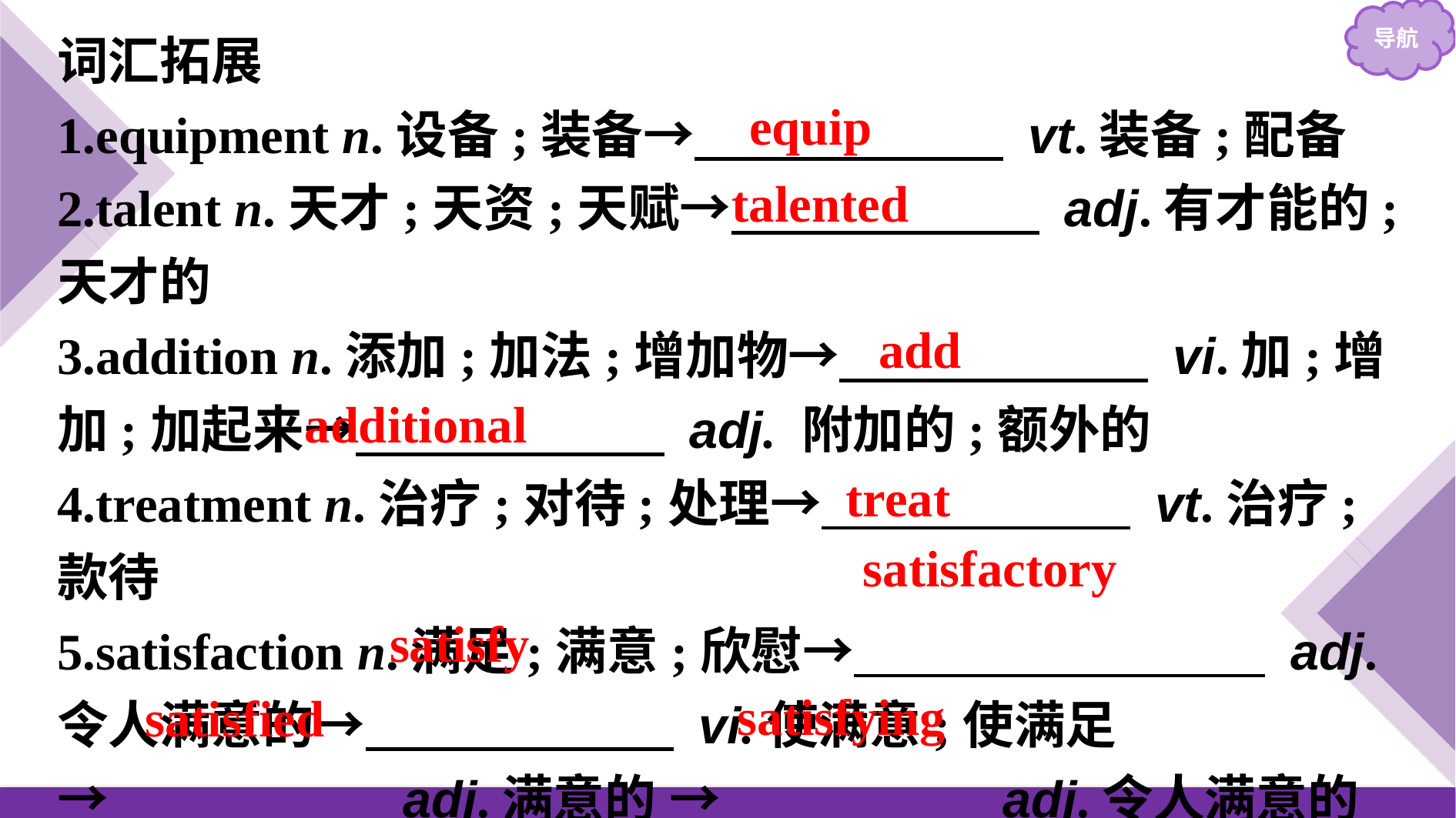

词汇拓展
1.equipment n.设备;装备→　　　　　　 vt.装备;配备
2.talent n.天才;天资;天赋→　　　　　　 adj.有才能的;天才的
3.addition n.添加;加法;增加物→　　　　　　 vi.加;增加;加起来→　　　　　　 adj. 附加的;额外的
4.treatment n.治疗;对待;处理→　　　　　　 vt.治疗;款待
5.satisfaction n.满足;满意;欣慰→　　　　　　　　 adj.令人满意的→　　　　　　 vi.使满意;使满足
→　　　　　 adj.满意的 →　　　　　 adj.令人满意的
equip
talented
add
additional
treat
satisfactory
satisfy
satisfying
satisfied